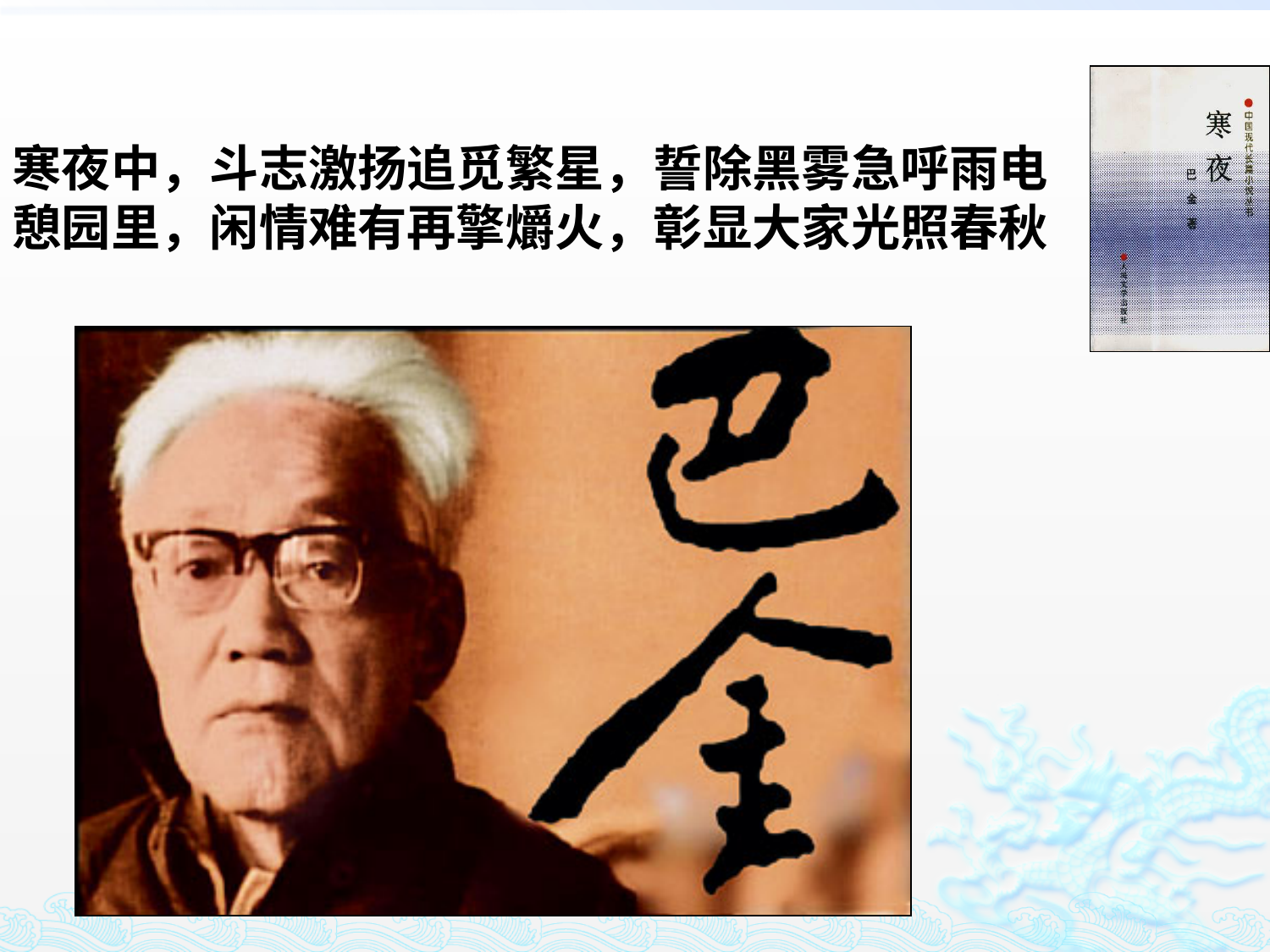

寒夜中，斗志激扬追觅繁星，誓除黑雾急呼雨电
憩园里，闲情难有再擎爝火，彰显大家光照春秋